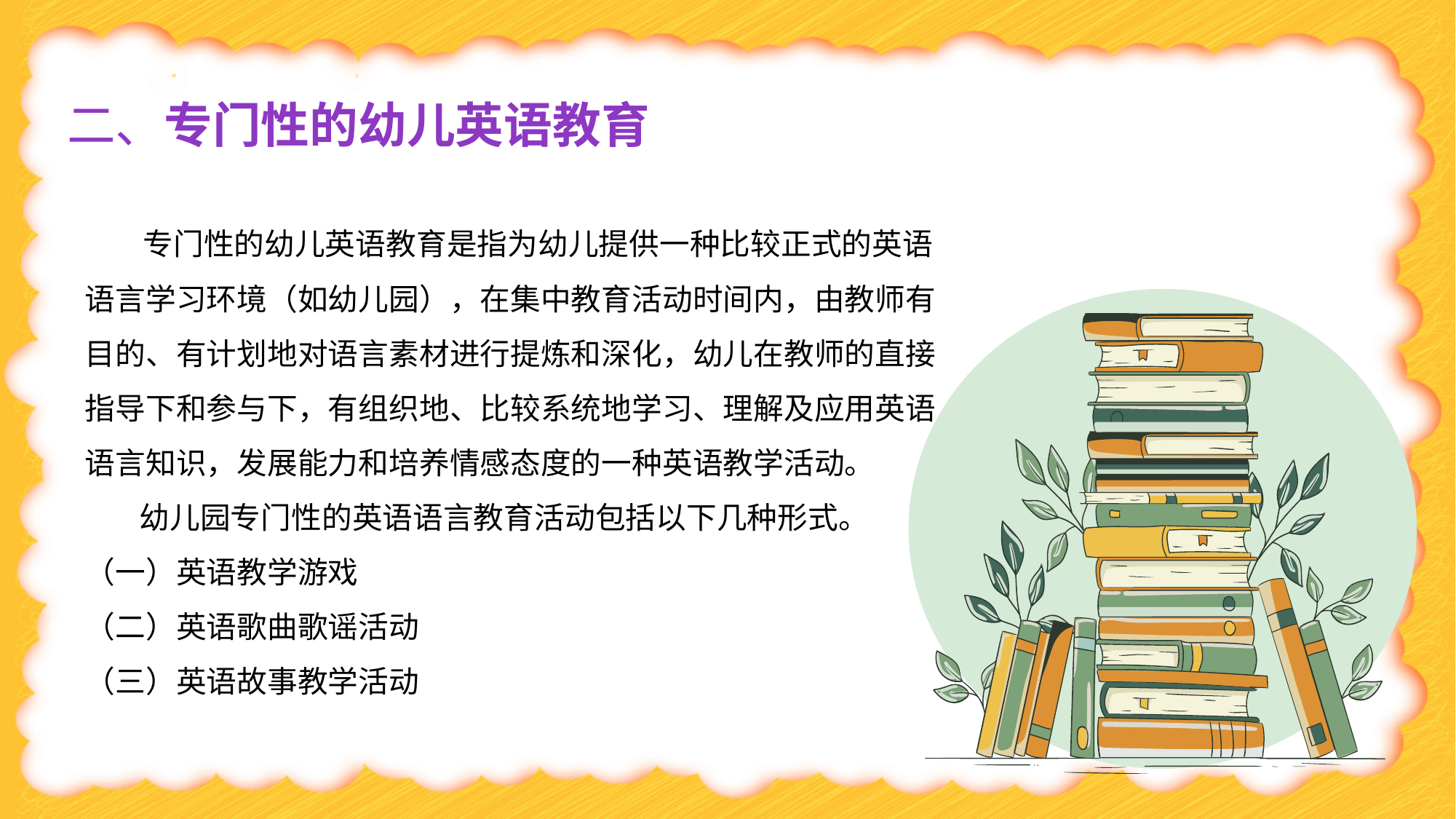

# 二、专门性的幼儿英语教育
      专门性的幼儿英语教育是指为幼儿提供一种比较正式的英语语言学习环境（如幼儿园），在集中教育活动时间内，由教师有目的、有计划地对语言素材进行提炼和深化，幼儿在教师的直接指导下和参与下，有组织地、比较系统地学习、理解及应用英语语言知识，发展能力和培养情感态度的一种英语教学活动。
       幼儿园专门性的英语语言教育活动包括以下几种形式。
（一）英语教学游戏
（二）英语歌曲歌谣活动
（三）英语故事教学活动